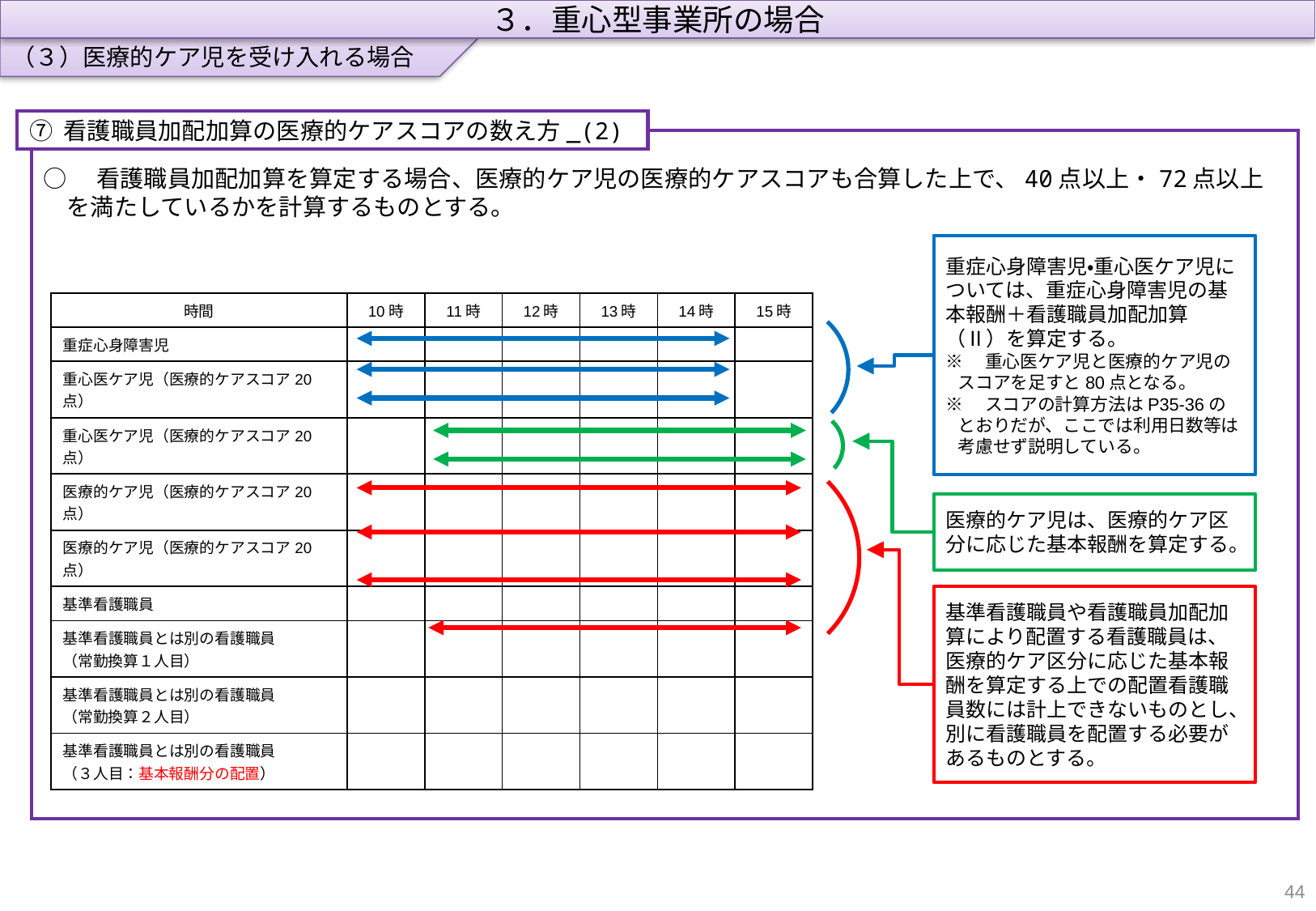

（３）医療的ケア児を受け入れる場合
３．重心型事業所の場合
⑦ 看護職員加配加算の医療的ケアスコアの数え方_(2)
○　看護職員加配加算を算定する場合、医療的ケア児の医療的ケアスコアも合算した上で、40点以上・72点以上を満たしているかを計算するものとする。

重症心身障害児・重心医ケア児については、重症心身障害児の基本報酬＋看護職員加配加算（Ⅱ）を算定する。
※　重心医ケア児と医療的ケア児のスコアを足すと80点となる。
※　スコアの計算方法はP35-36のとおりだが、ここでは利用日数等は考慮せず説明している。
| 時間 | 10時 | 11時 | 12時 | 13時 | 14時 | 15時 |
| --- | --- | --- | --- | --- | --- | --- |
| 重症心身障害児 |  |  |  |  |  |  |
| 重心医ケア児（医療的ケアスコア20点） |  |  |  |  |  |  |
| 重心医ケア児（医療的ケアスコア20点） |  |  |  |  |  |  |
| 医療的ケア児（医療的ケアスコア20点） |  |  |  |  |  |  |
| 医療的ケア児（医療的ケアスコア20点） |  |  |  |  |  |  |
| 基準看護職員 |  |  |  |  |  |  |
| 基準看護職員とは別の看護職員 （常勤換算１人目） |  |  |  |  |  |  |
| 基準看護職員とは別の看護職員 （常勤換算２人目） |  |  |  |  |  |  |
| 基準看護職員とは別の看護職員 （３人目：基本報酬分の配置） |  |  |  |  |  |  |

医療的ケア児は、医療的ケア区分に応じた基本報酬を算定する。
基準看護職員や看護職員加配加算により配置する看護職員は、医療的ケア区分に応じた基本報酬を算定する上での配置看護職員数には計上できないものとし、別に看護職員を配置する必要があるものとする。
44